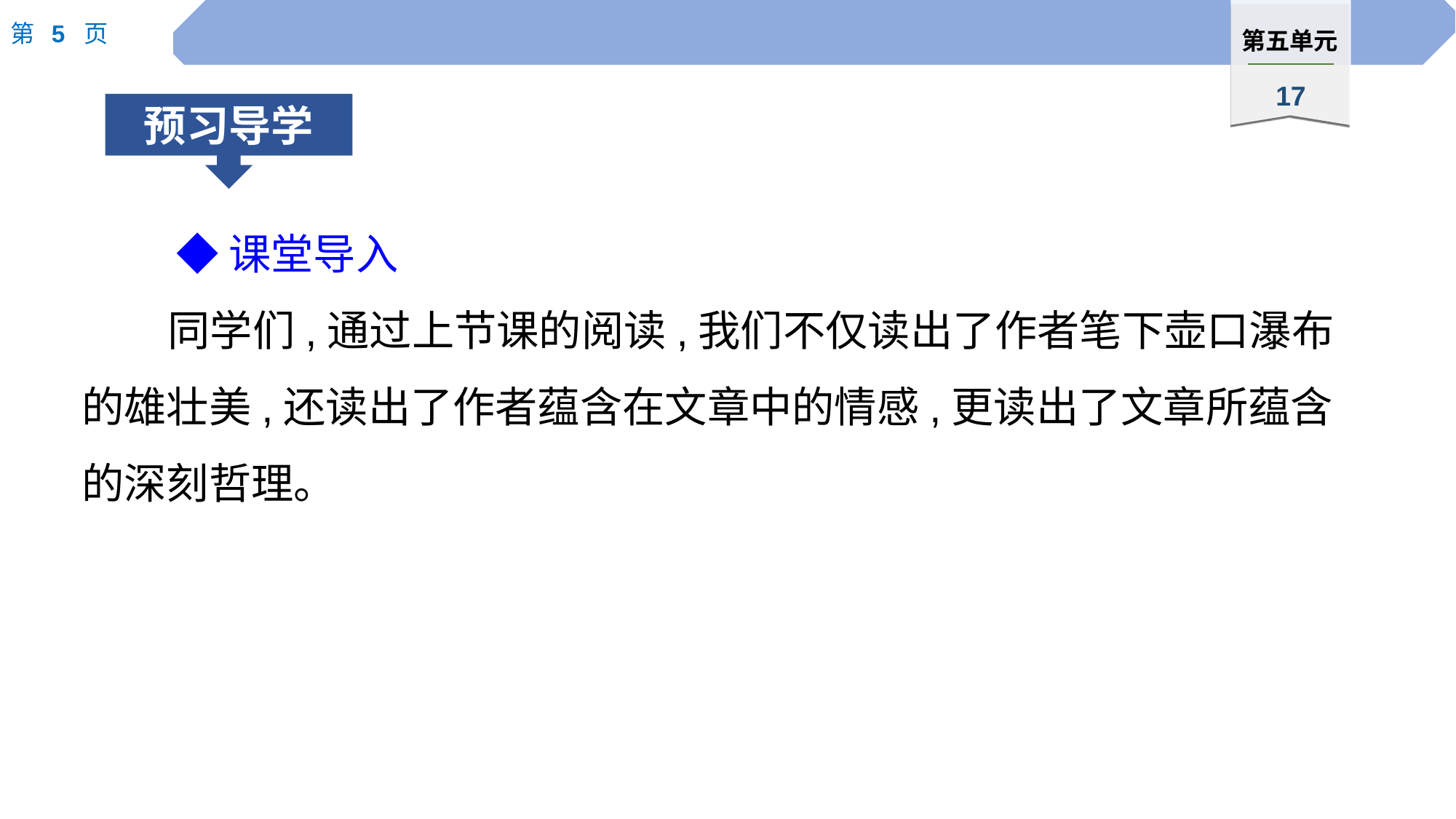

◆课堂导入

同学们,通过上节课的阅读,我们不仅读出了作者笔下壶口瀑布的雄壮美,还读出了作者蕴含在文章中的情感,更读出了文章所蕴含的深刻哲理。